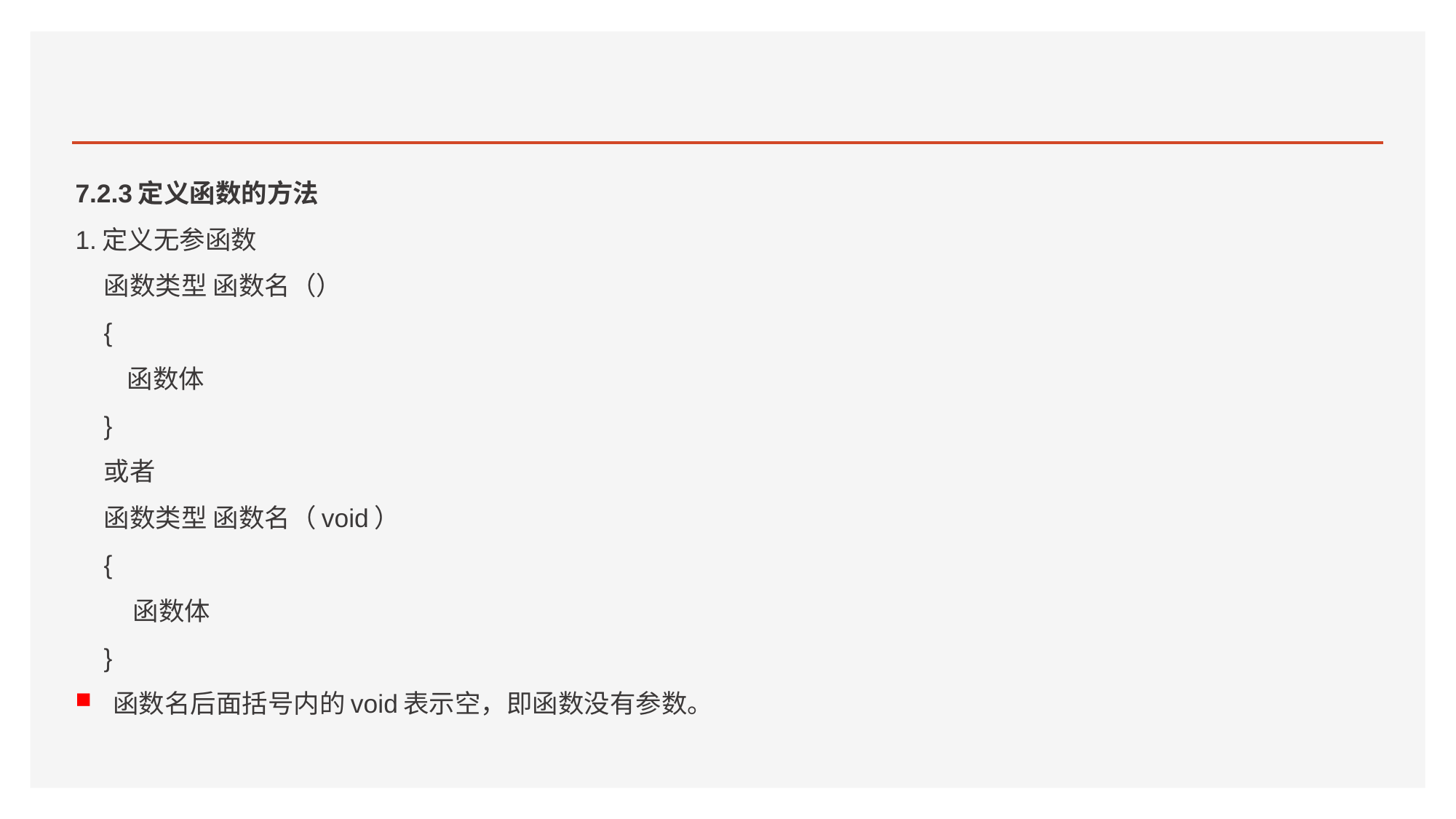

#
7.2.3定义函数的方法
1.定义无参函数
    函数类型 函数名（）
    {
        函数体
    }
    或者
    函数类型 函数名（void）
    {
         函数体
    }
函数名后面括号内的void表示空，即函数没有参数。